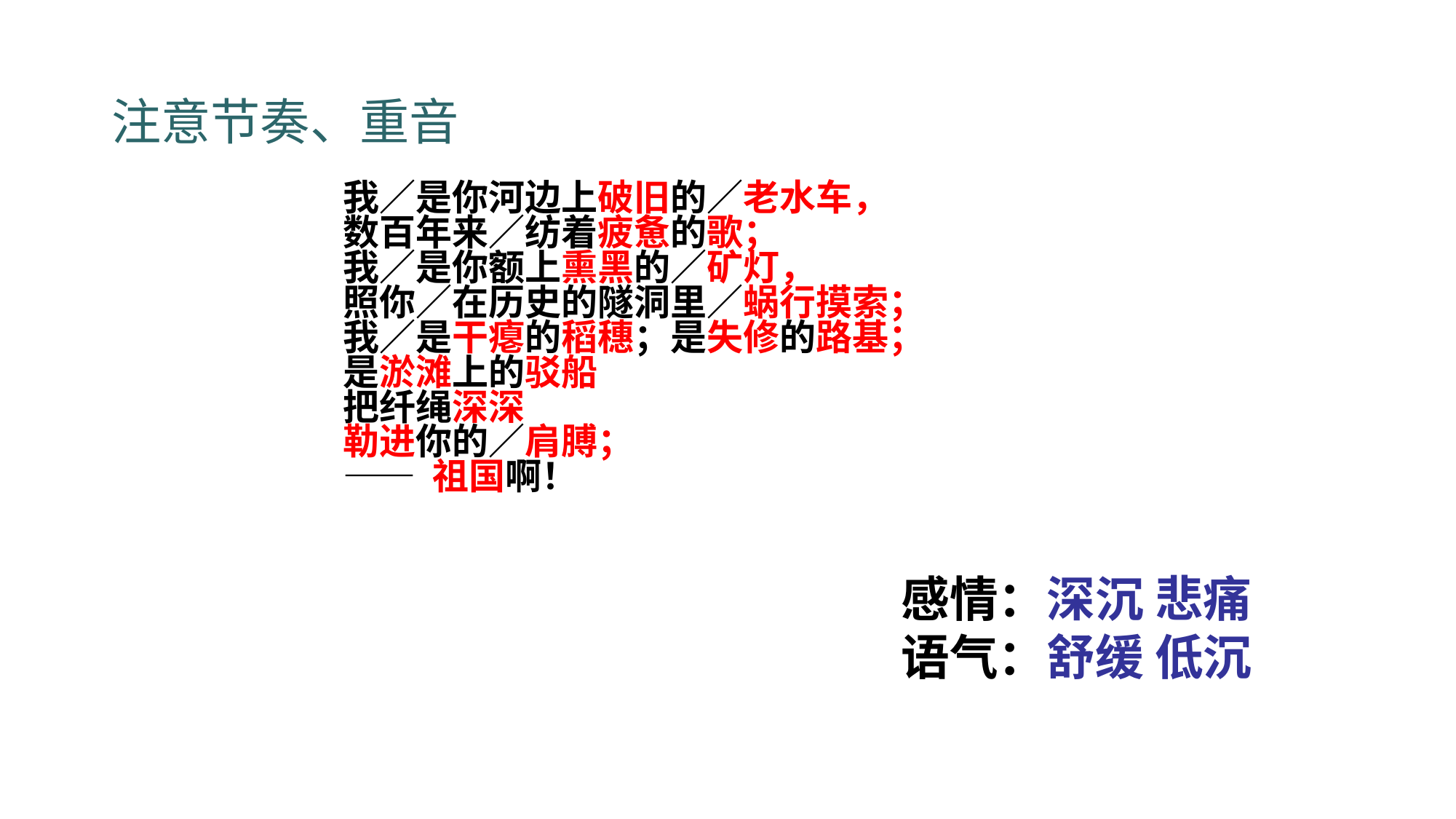

注意节奏、重音
我／是你河边上破旧的／老水车，
数百年来／纺着疲惫的歌；
我／是你额上熏黑的／矿灯，
照你／在历史的隧洞里／蜗行摸索；
我／是干瘪的稻穗；是失修的路基；
是淤滩上的驳船
把纤绳深深
勒进你的／肩膊；
—— 祖国啊！
感情：深沉 悲痛
语气：舒缓 低沉